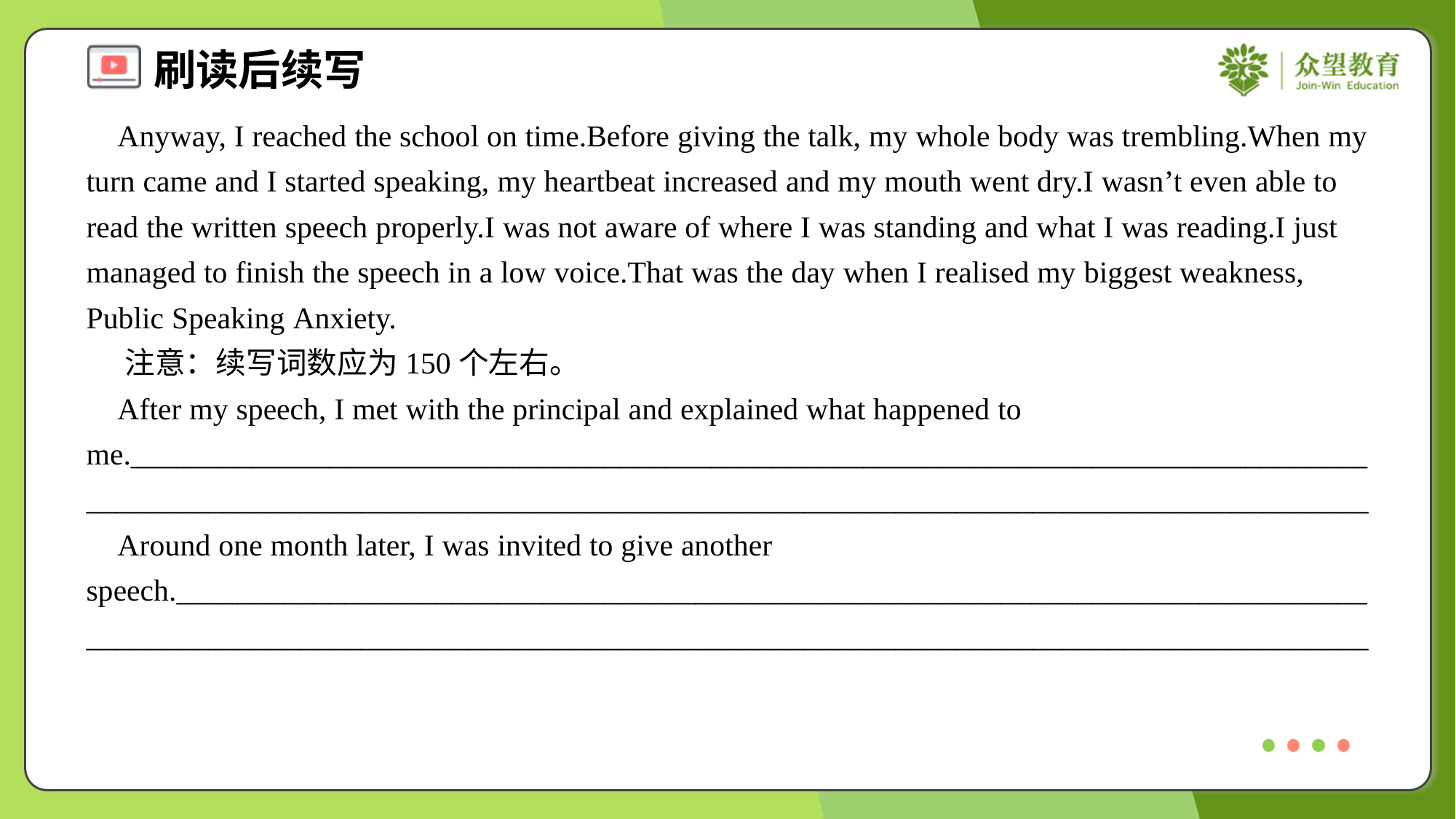

Anyway, I reached the school on time.Before giving the talk, my whole body was trembling.When my turn came and I started speaking, my heartbeat increased and my mouth went dry.I wasn’t even able to read the written speech properly.I was not aware of where I was standing and what I was reading.I just managed to finish the speech in a low voice.That was the day when I realised my biggest weakness, Public Speaking Anxiety.
    注意：续写词数应为150个左右。
    After my speech, I met with the principal and explained what happened to me._____________________________________________________________________________________________________________________________________________________________________
    Around one month later, I was invited to give another speech.__________________________________________________________________________________________________________________________________________________________________#1.6